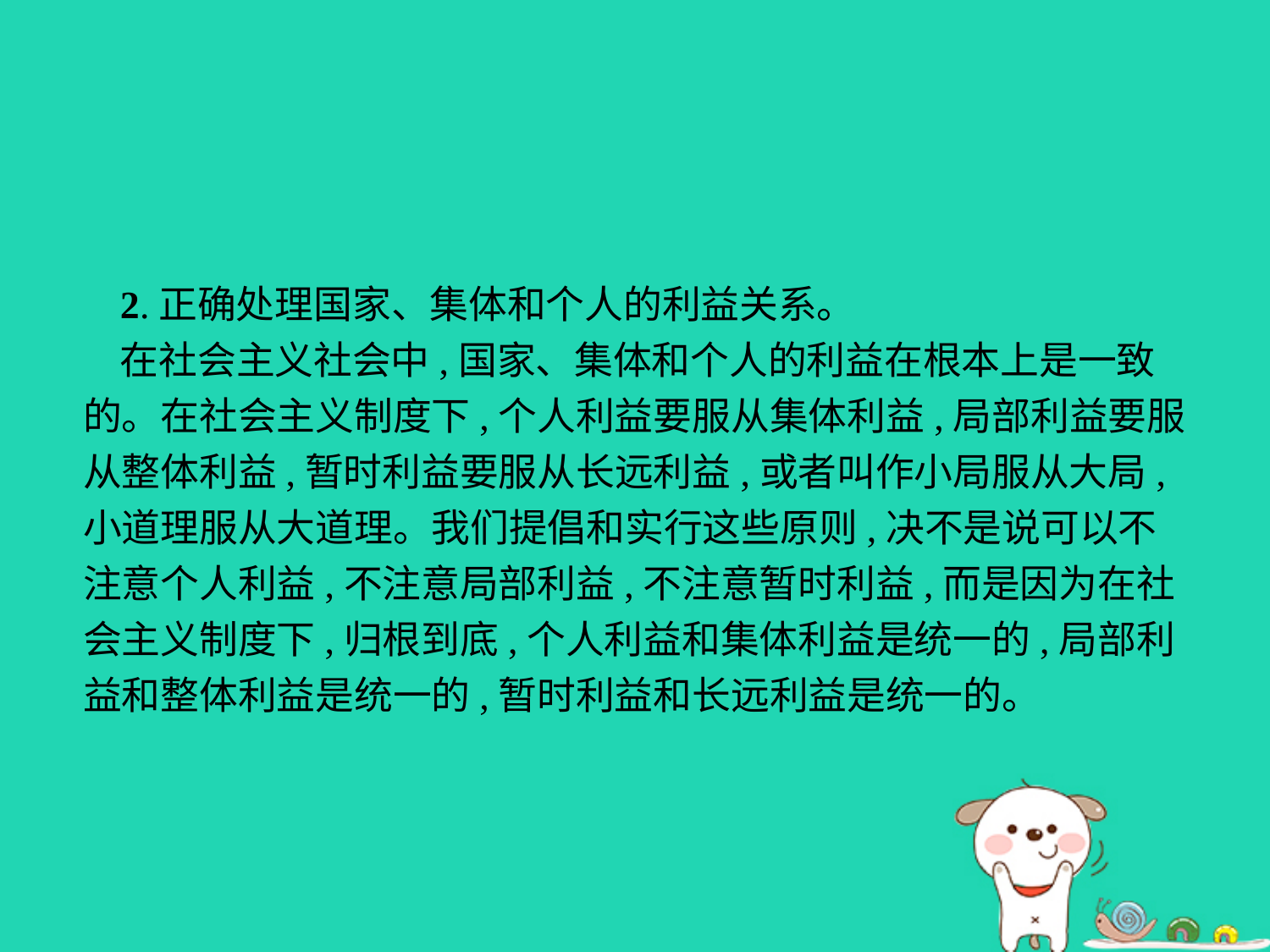

2.正确处理国家、集体和个人的利益关系。
在社会主义社会中,国家、集体和个人的利益在根本上是一致的。在社会主义制度下,个人利益要服从集体利益,局部利益要服从整体利益,暂时利益要服从长远利益,或者叫作小局服从大局,小道理服从大道理。我们提倡和实行这些原则,决不是说可以不注意个人利益,不注意局部利益,不注意暂时利益,而是因为在社会主义制度下,归根到底,个人利益和集体利益是统一的,局部利益和整体利益是统一的,暂时利益和长远利益是统一的。